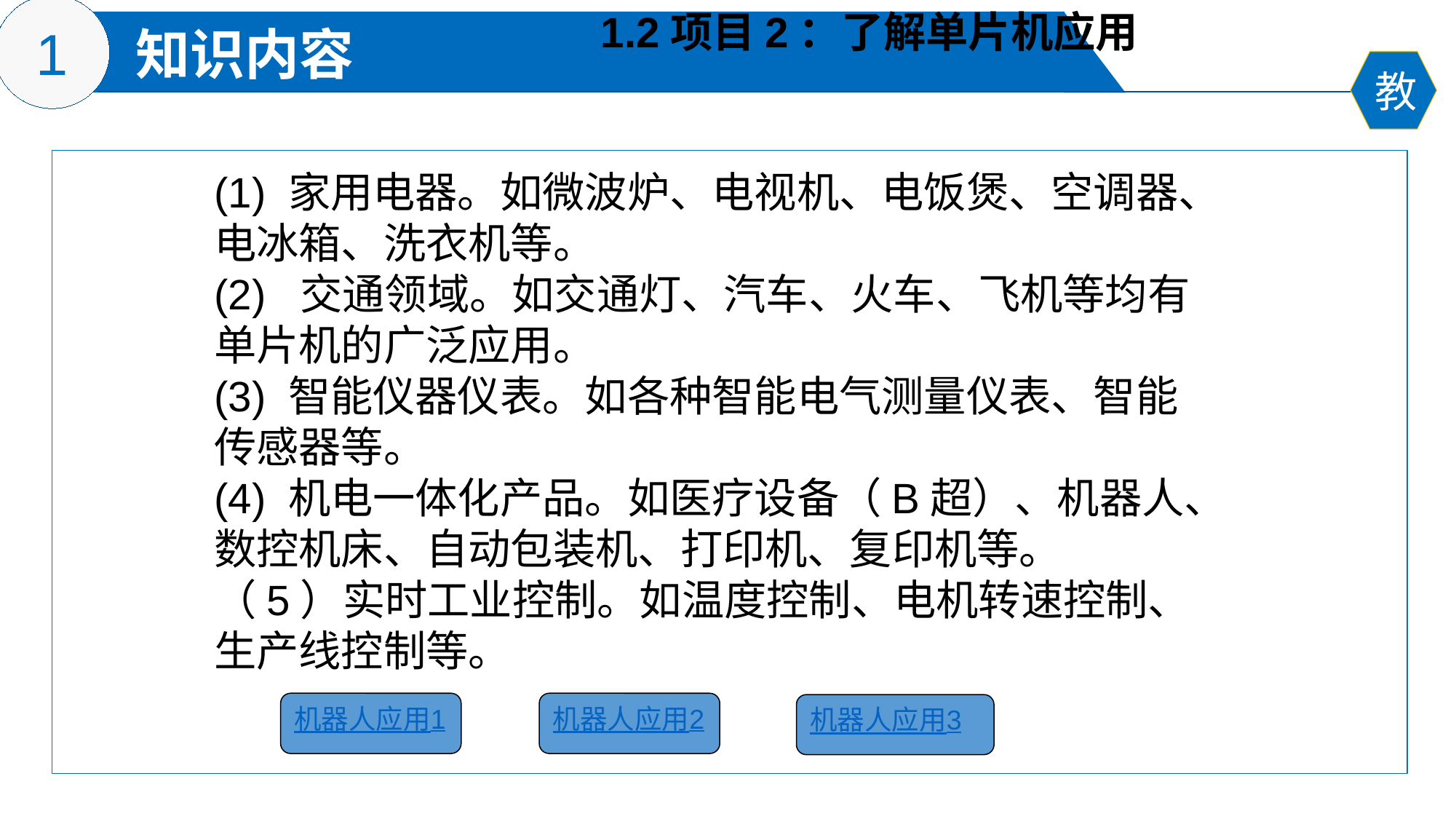

1.2项目2：了解单片机应用
(1) 家用电器。如微波炉、电视机、电饭煲、空调器、电冰箱、洗衣机等。
(2)  交通领域。如交通灯、汽车、火车、飞机等均有单片机的广泛应用。
(3) 智能仪器仪表。如各种智能电气测量仪表、智能传感器等。
(4) 机电一体化产品。如医疗设备（B超）、机器人、数控机床、自动包装机、打印机、复印机等。
（5）实时工业控制。如温度控制、电机转速控制、生产线控制等。

机器人应用1
机器人应用2
机器人应用3